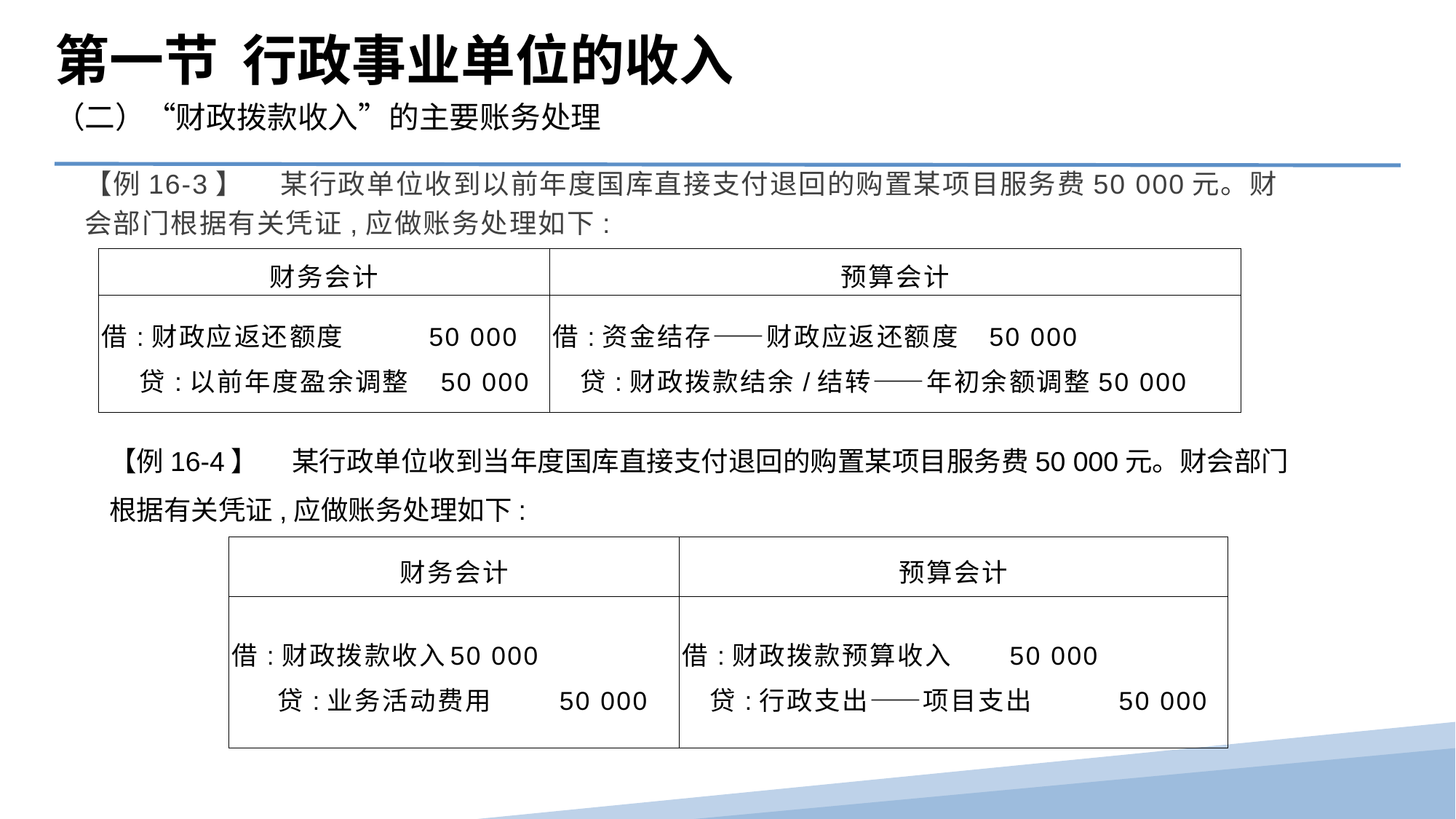

第一节  行政事业单位的收入
（二）“财政拨款收入”的主要账务处理
【例16-3】　 某行政单位收到以前年度国库直接支付退回的购置某项目服务费50 000元。财会部门根据有关凭证,应做账务处理如下:
| 财务会计 | 预算会计 |
| --- | --- |
| 借:财政应返还额度 50 000 贷:以前年度盈余调整 50 000 | 借:资金结存——财政应返还额度 50 000 贷:财政拨款结余/结转——年初余额调整 50 000 |
【例16-4】　 某行政单位收到当年度国库直接支付退回的购置某项目服务费50 000元。财会部门根据有关凭证,应做账务处理如下:

| 财务会计 | 预算会计 |
| --- | --- |
| 借:财政拨款收入 50 000 贷:业务活动费用 50 000 | 借:财政拨款预算收入 50 000 贷:行政支出——项目支出 50 000 |